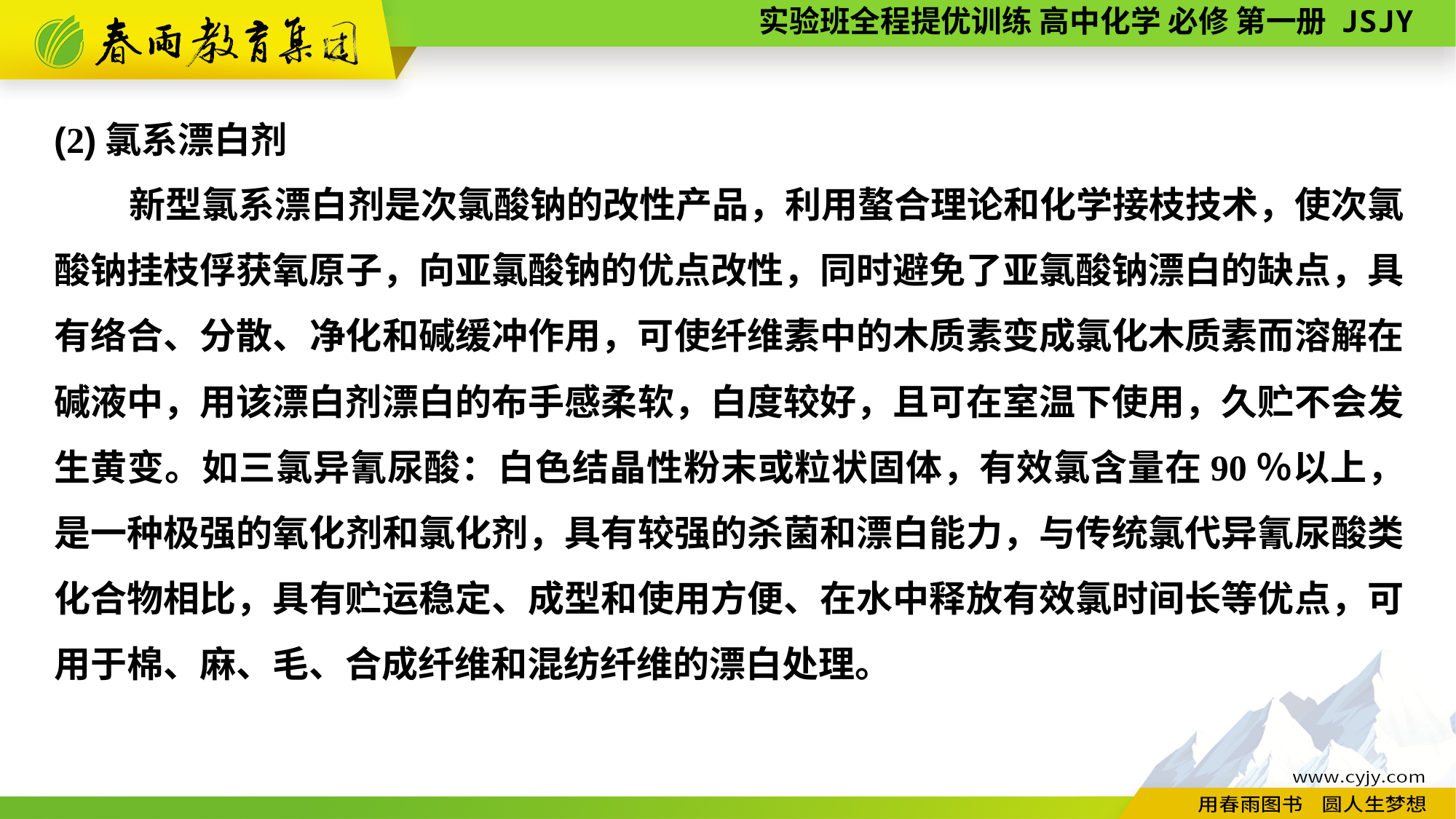

(2)氯系漂白剂
新型氯系漂白剂是次氯酸钠的改性产品，利用螯合理论和化学接枝技术，使次氯酸钠挂枝俘获氧原子，向亚氯酸钠的优点改性，同时避免了亚氯酸钠漂白的缺点，具有络合、分散、净化和碱缓冲作用，可使纤维素中的木质素变成氯化木质素而溶解在碱液中，用该漂白剂漂白的布手感柔软，白度较好，且可在室温下使用，久贮不会发生黄变。如三氯异氰尿酸：白色结晶性粉末或粒状固体，有效氯含量在90％以上，是一种极强的氧化剂和氯化剂，具有较强的杀菌和漂白能力，与传统氯代异氰尿酸类化合物相比，具有贮运稳定、成型和使用方便、在水中释放有效氯时间长等优点，可用于棉、麻、毛、合成纤维和混纺纤维的漂白处理。